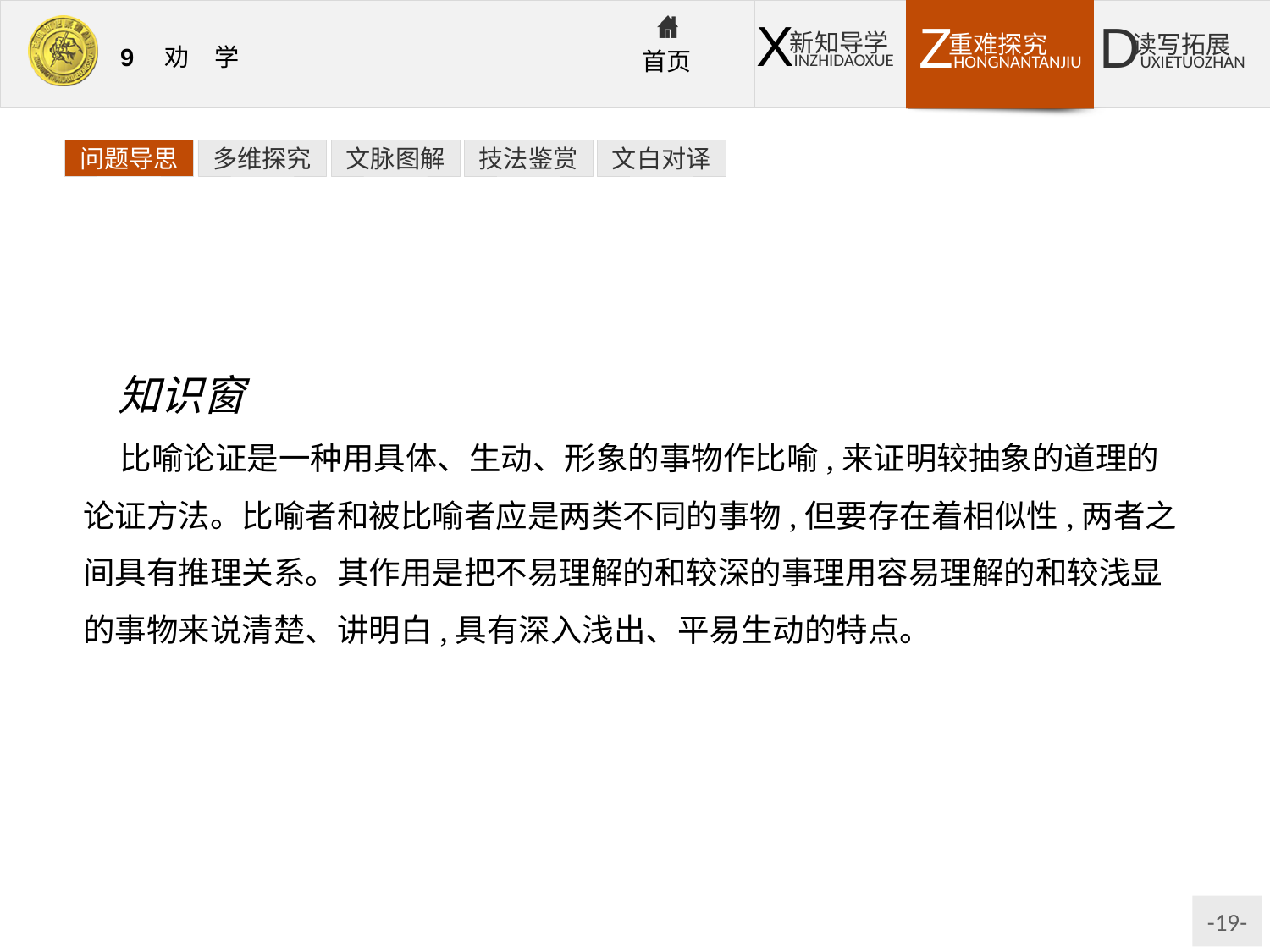

问题导思
多维探究
文脉图解
技法鉴赏
文白对译
知识窗
比喻论证是一种用具体、生动、形象的事物作比喻,来证明较抽象的道理的论证方法。比喻者和被比喻者应是两类不同的事物,但要存在着相似性,两者之间具有推理关系。其作用是把不易理解的和较深的事理用容易理解的和较浅显的事物来说清楚、讲明白,具有深入浅出、平易生动的特点。